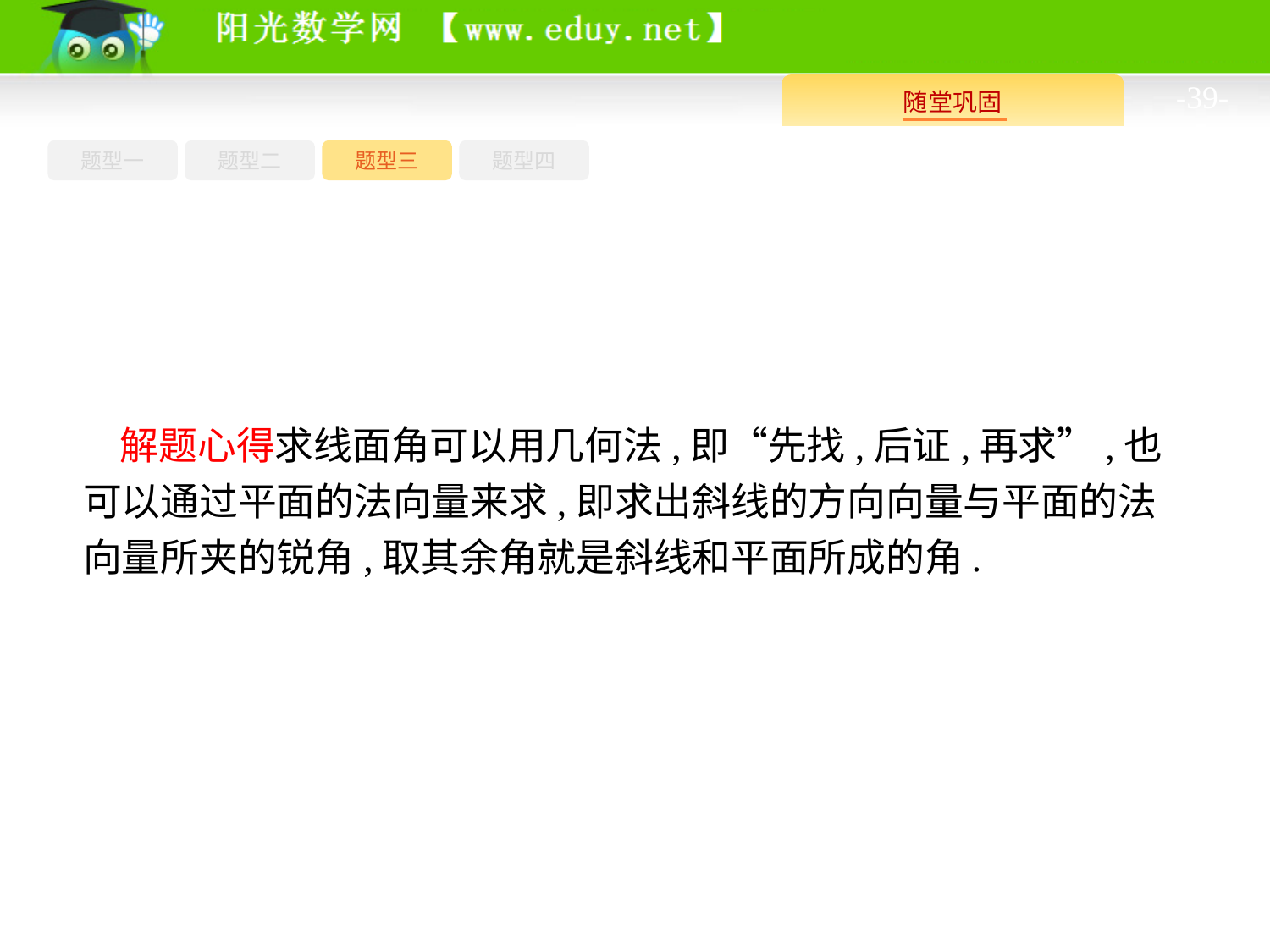

-39-
题型四
题型一
题型三
题型二
解题心得求线面角可以用几何法,即“先找,后证,再求”,也可以通过平面的法向量来求,即求出斜线的方向向量与平面的法向量所夹的锐角,取其余角就是斜线和平面所成的角.